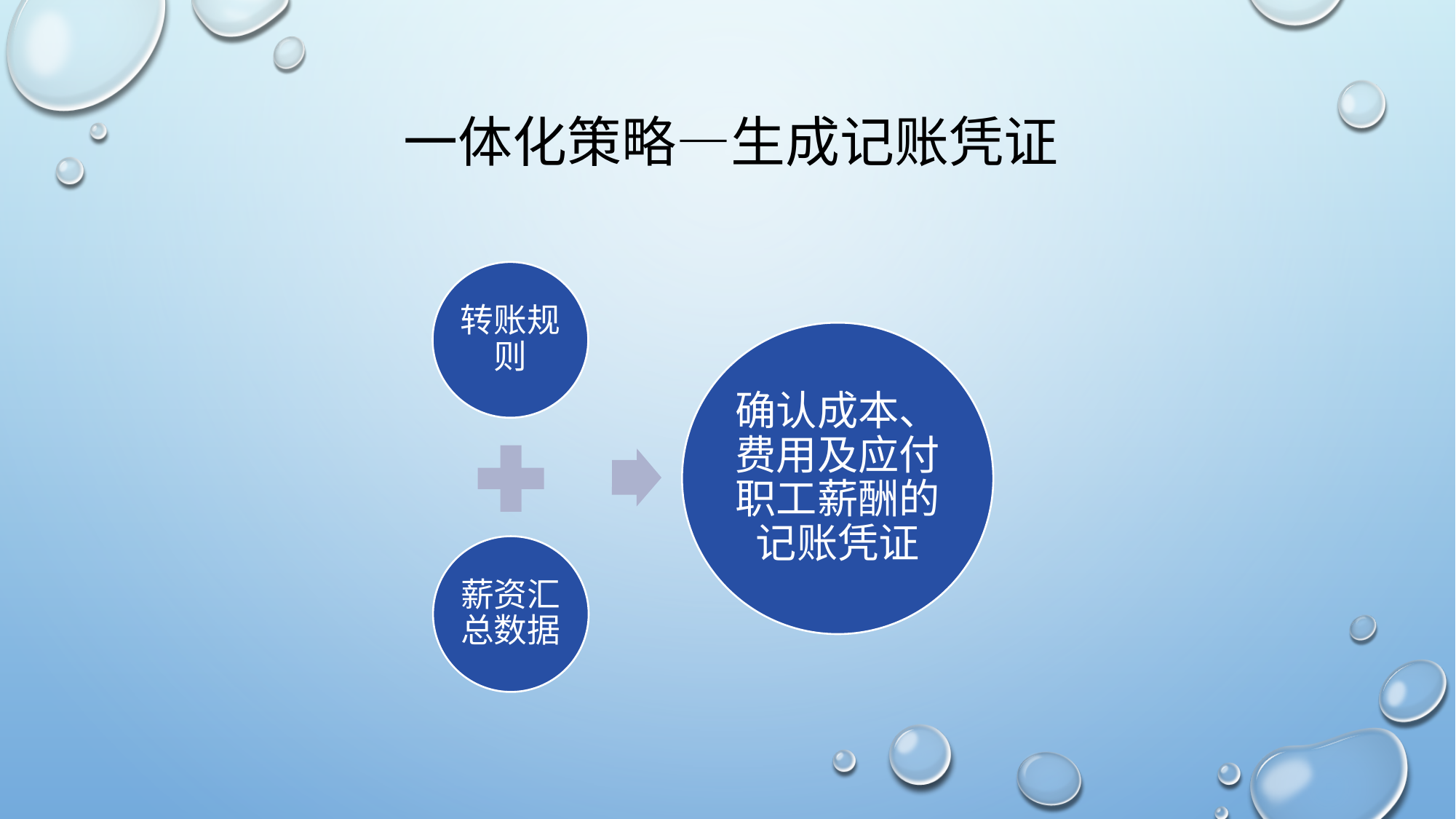

# 一体化策略—生成记账凭证
转账规则

薪资汇总数据

确认成本、费用及应付职工薪酬的记账凭证